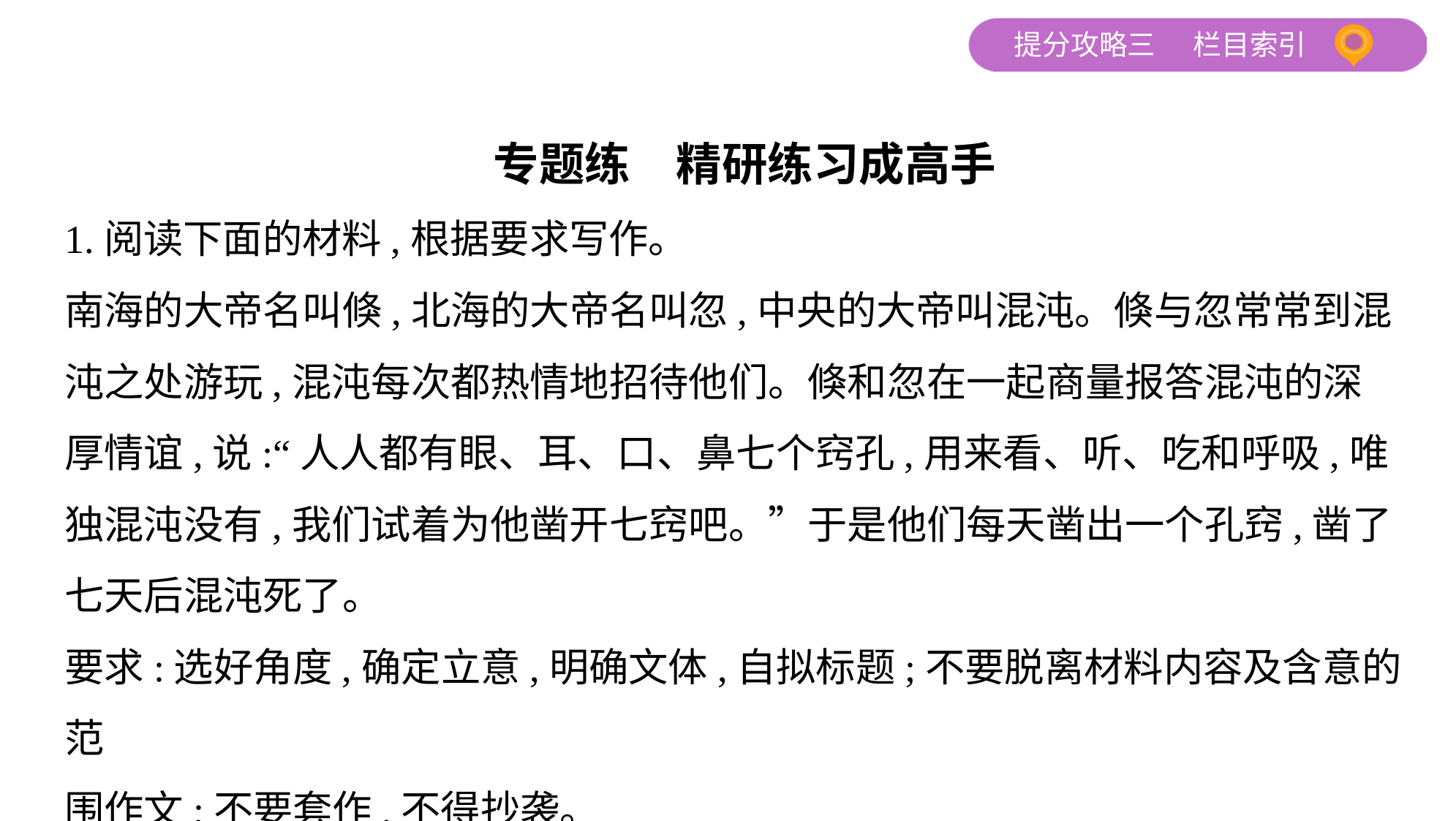

专题练　精研练习成高手
1.阅读下面的材料,根据要求写作。
南海的大帝名叫倏,北海的大帝名叫忽,中央的大帝叫混沌。倏与忽常常到混
沌之处游玩,混沌每次都热情地招待他们。倏和忽在一起商量报答混沌的深
厚情谊,说:“人人都有眼、耳、口、鼻七个窍孔,用来看、听、吃和呼吸,唯
独混沌没有,我们试着为他凿开七窍吧。”于是他们每天凿出一个孔窍,凿了
七天后混沌死了。
要求:选好角度,确定立意,明确文体,自拟标题;不要脱离材料内容及含意的范
围作文;不要套作,不得抄袭。